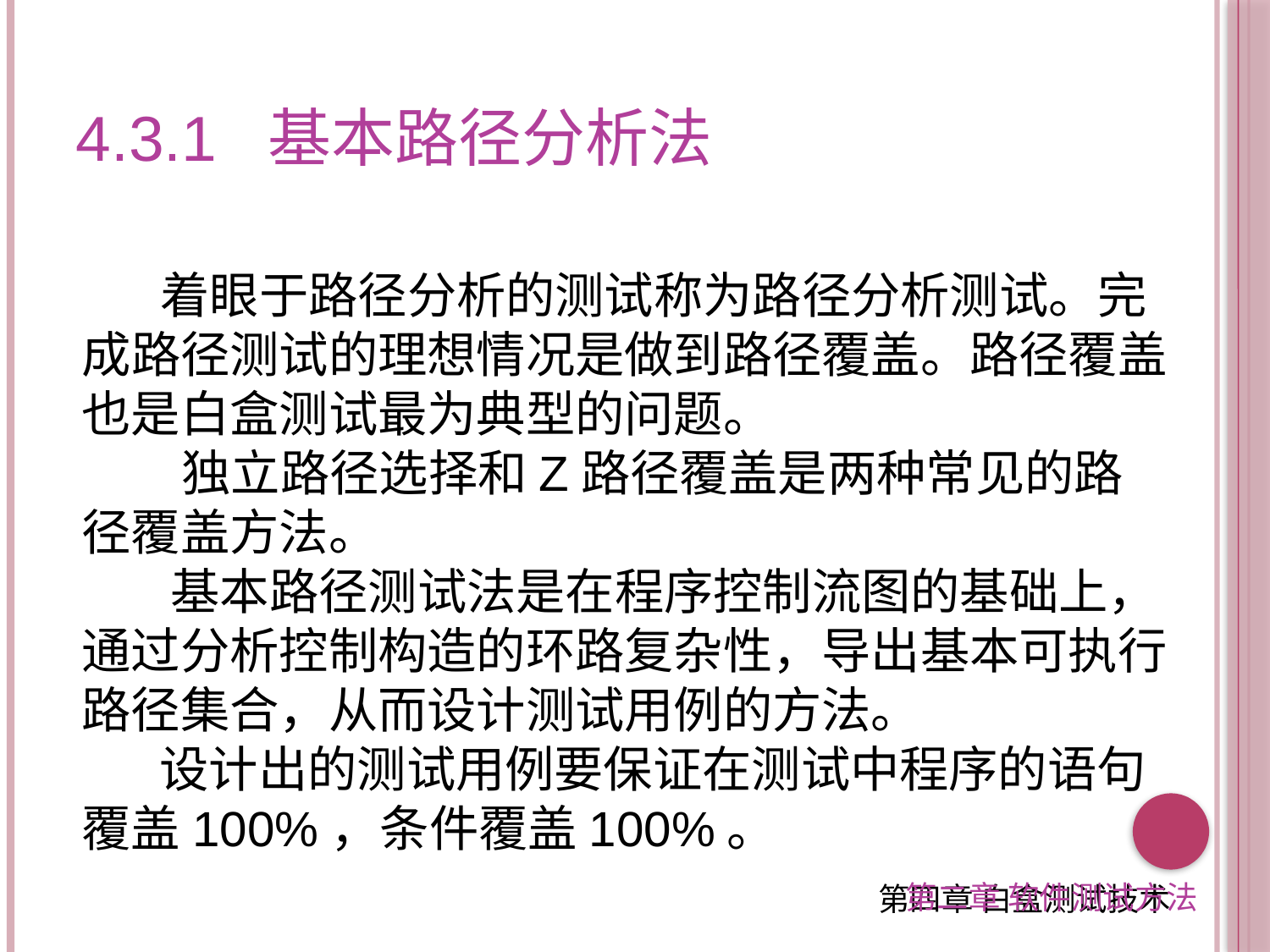

4.3.1  基本路径分析法
        着眼于路径分析的测试称为路径分析测试。完成路径测试的理想情况是做到路径覆盖。路径覆盖也是白盒测试最为典型的问题。
        独立路径选择和Z路径覆盖是两种常见的路径覆盖方法。
       基本路径测试法是在程序控制流图的基础上，通过分析控制构造的环路复杂性，导出基本可执行路径集合，从而设计测试用例的方法。
      设计出的测试用例要保证在测试中程序的语句覆盖100%，条件覆盖100%。

第二章 软件测试方法